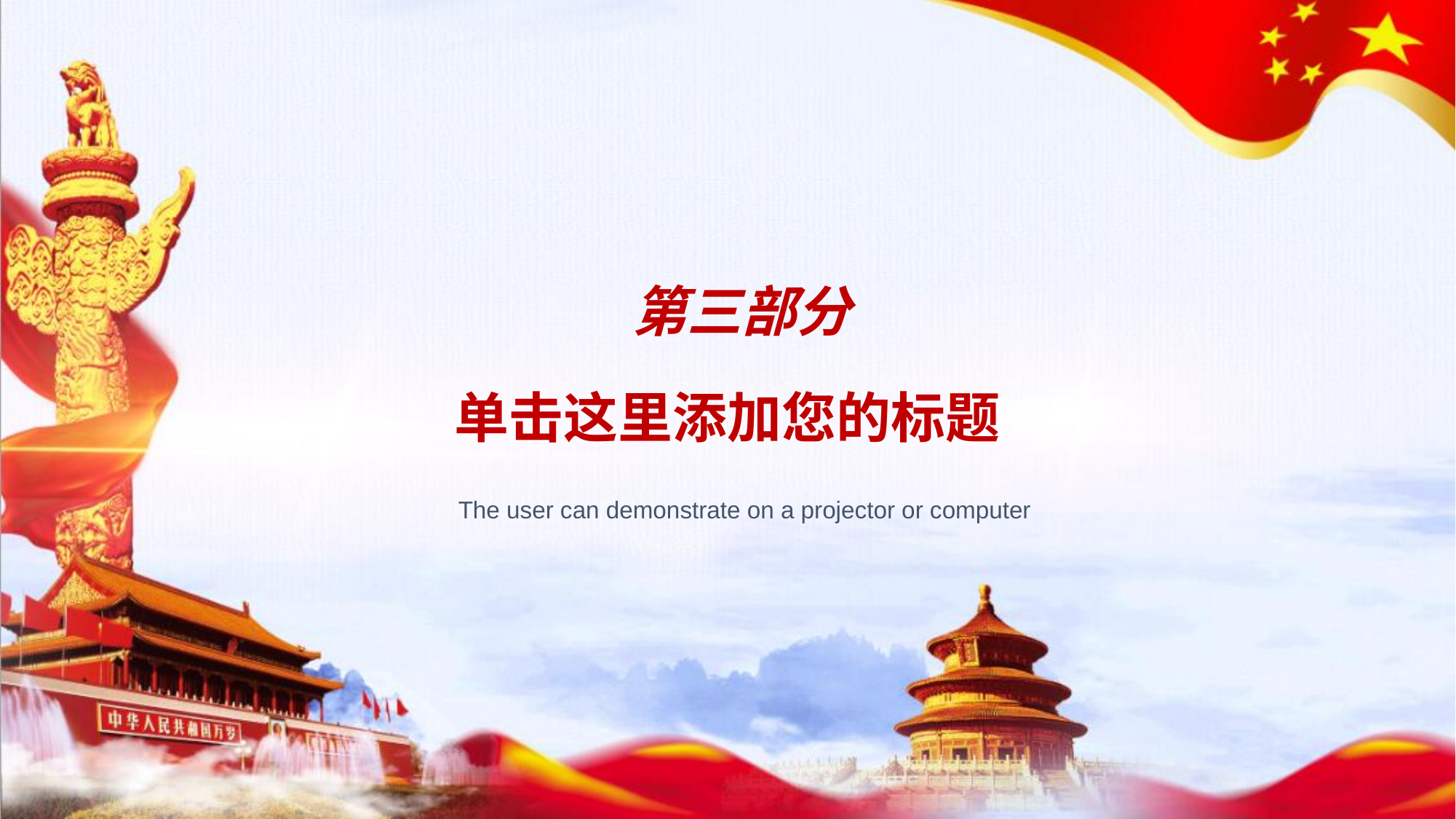

第三部分
单击这里添加您的标题
The user can demonstrate on a projector or computer